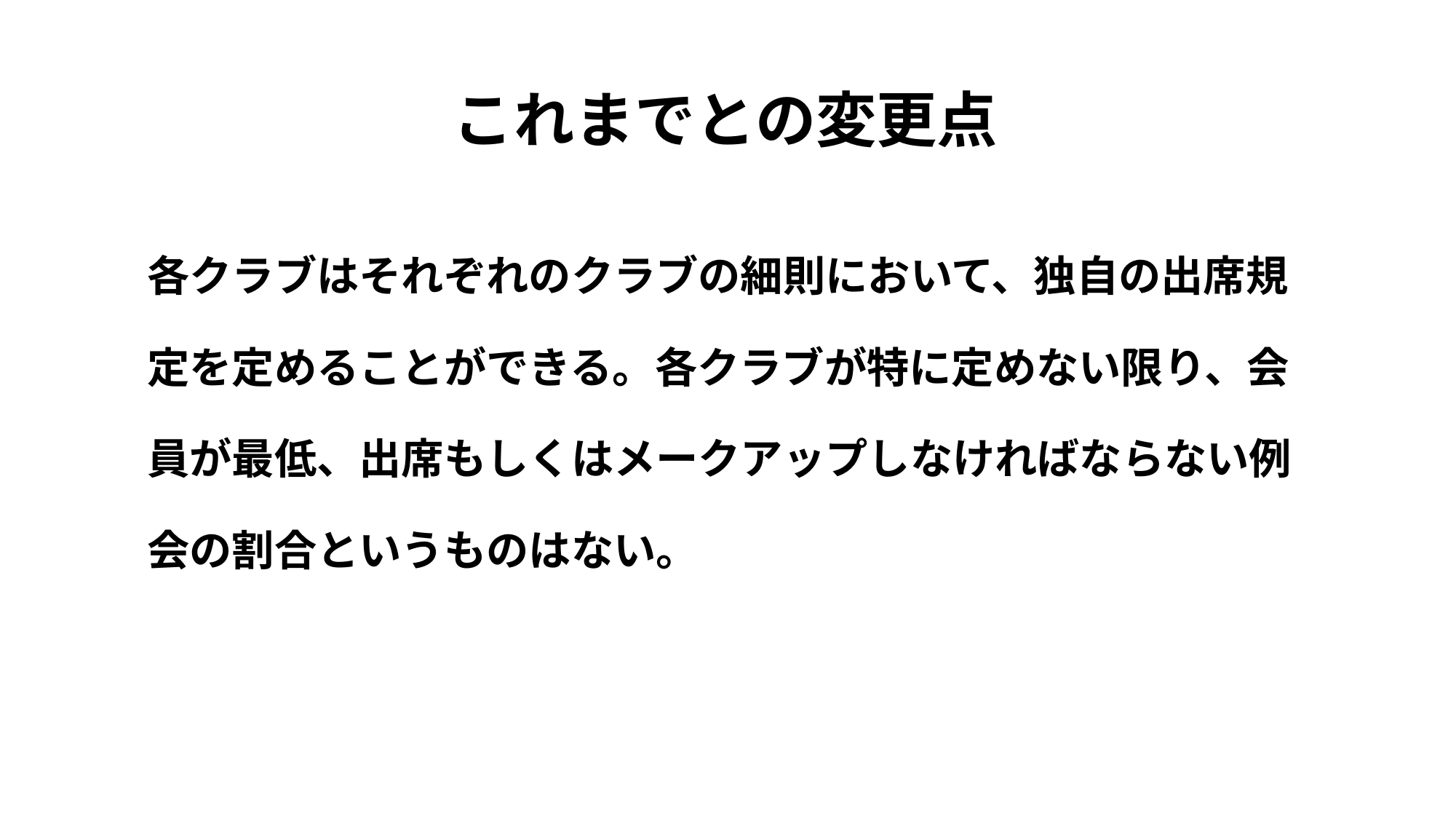

# これまでとの変更点
各クラブはそれぞれのクラブの細則において、独自の出席規
定を定めることができる。各クラブが特に定めない限り、会
員が最低、出席もしくはメークアップしなければならない例
会の割合というものはない。